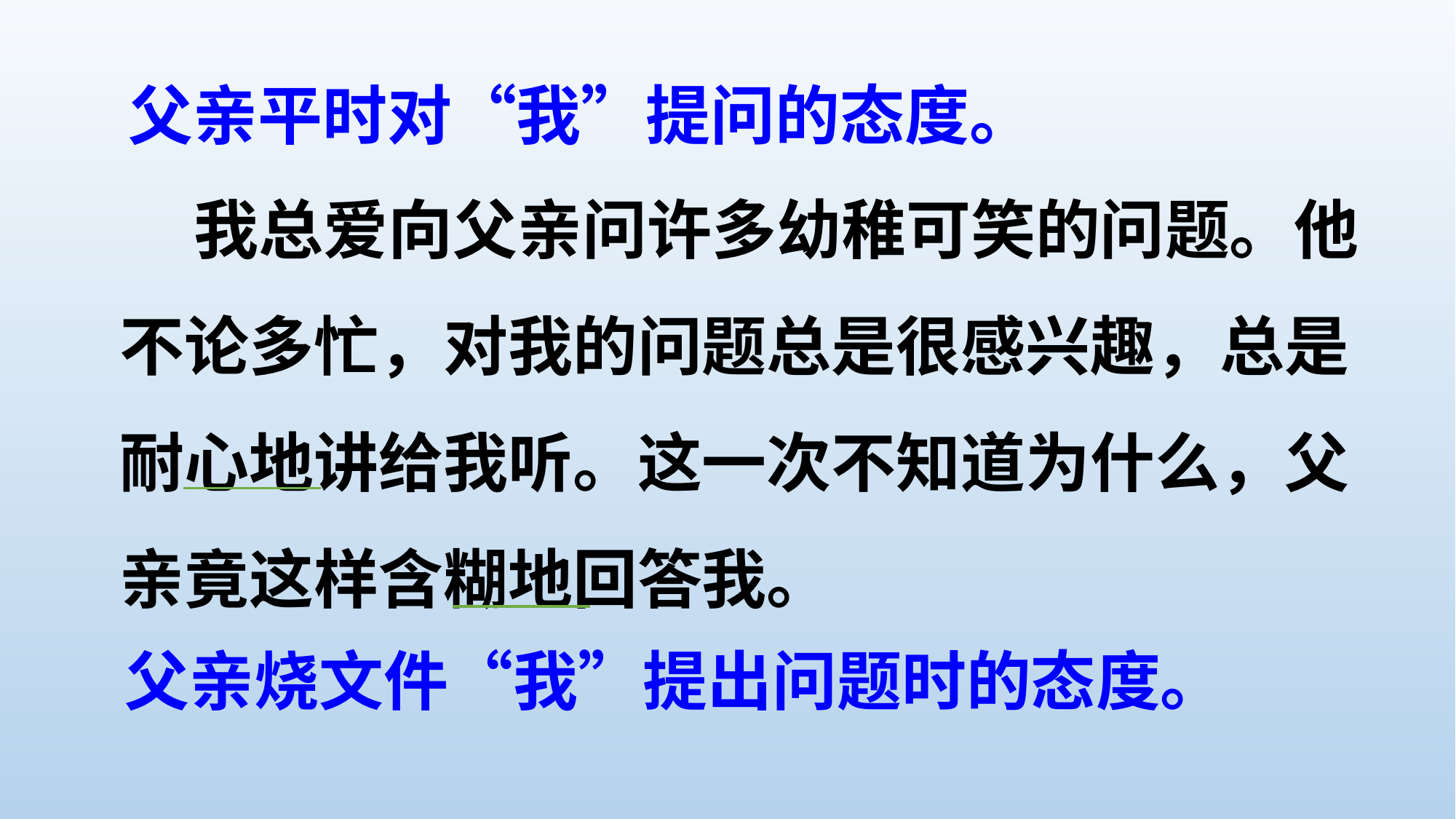

父亲平时对“我”提问的态度。
    我总爱向父亲问许多幼稚可笑的问题。他不论多忙，对我的问题总是很感兴趣，总是耐心地讲给我听。这一次不知道为什么，父亲竟这样含糊地回答我。
父亲烧文件“我”提出问题时的态度。